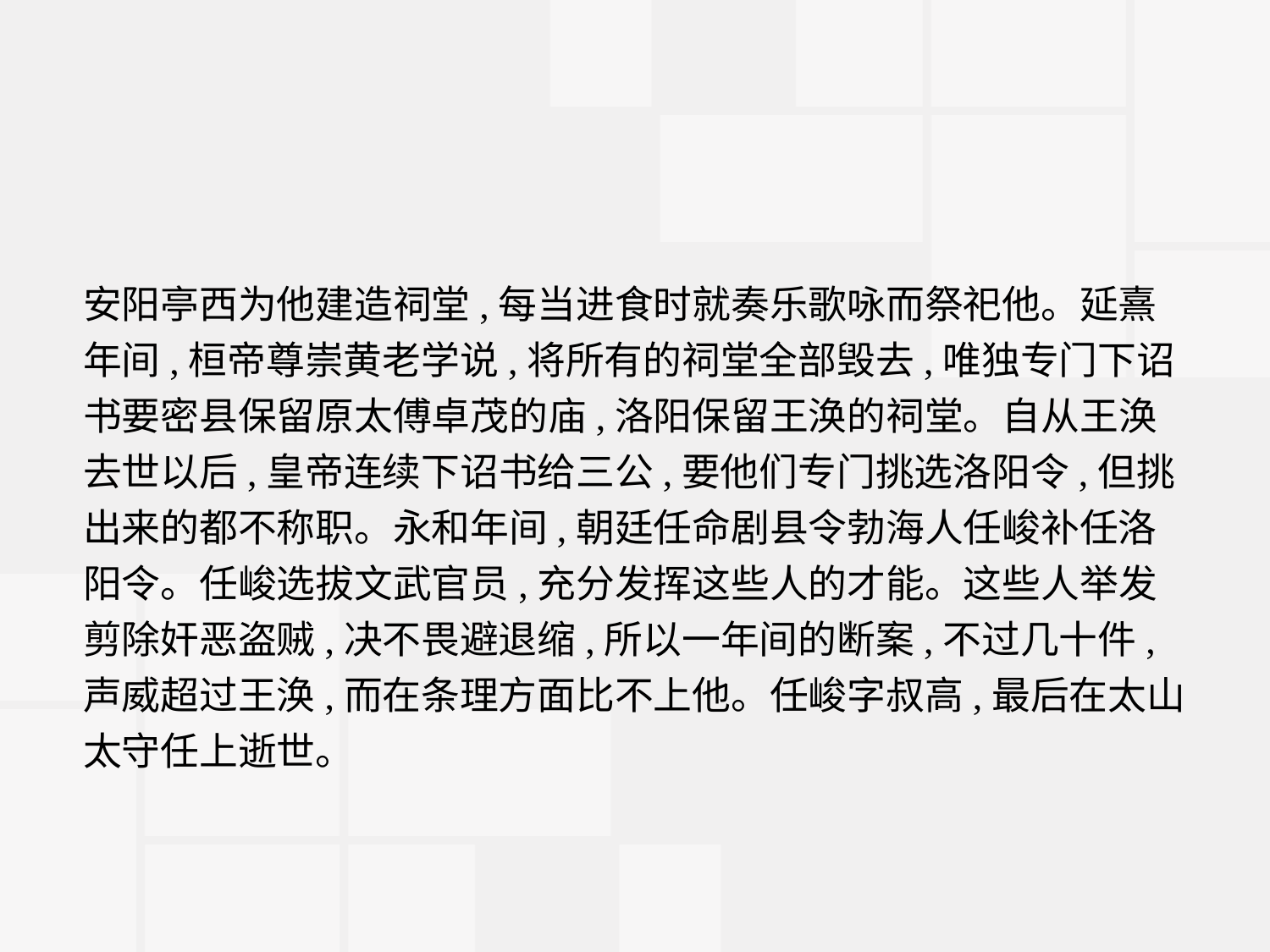

安阳亭西为他建造祠堂,每当进食时就奏乐歌咏而祭祀他。延熹年间,桓帝尊崇黄老学说,将所有的祠堂全部毁去,唯独专门下诏书要密县保留原太傅卓茂的庙,洛阳保留王涣的祠堂。自从王涣去世以后,皇帝连续下诏书给三公,要他们专门挑选洛阳令,但挑出来的都不称职。永和年间,朝廷任命剧县令勃海人任峻补任洛阳令。任峻选拔文武官员,充分发挥这些人的才能。这些人举发剪除奸恶盗贼,决不畏避退缩,所以一年间的断案,不过几十件,声威超过王涣,而在条理方面比不上他。任峻字叔高,最后在太山太守任上逝世。